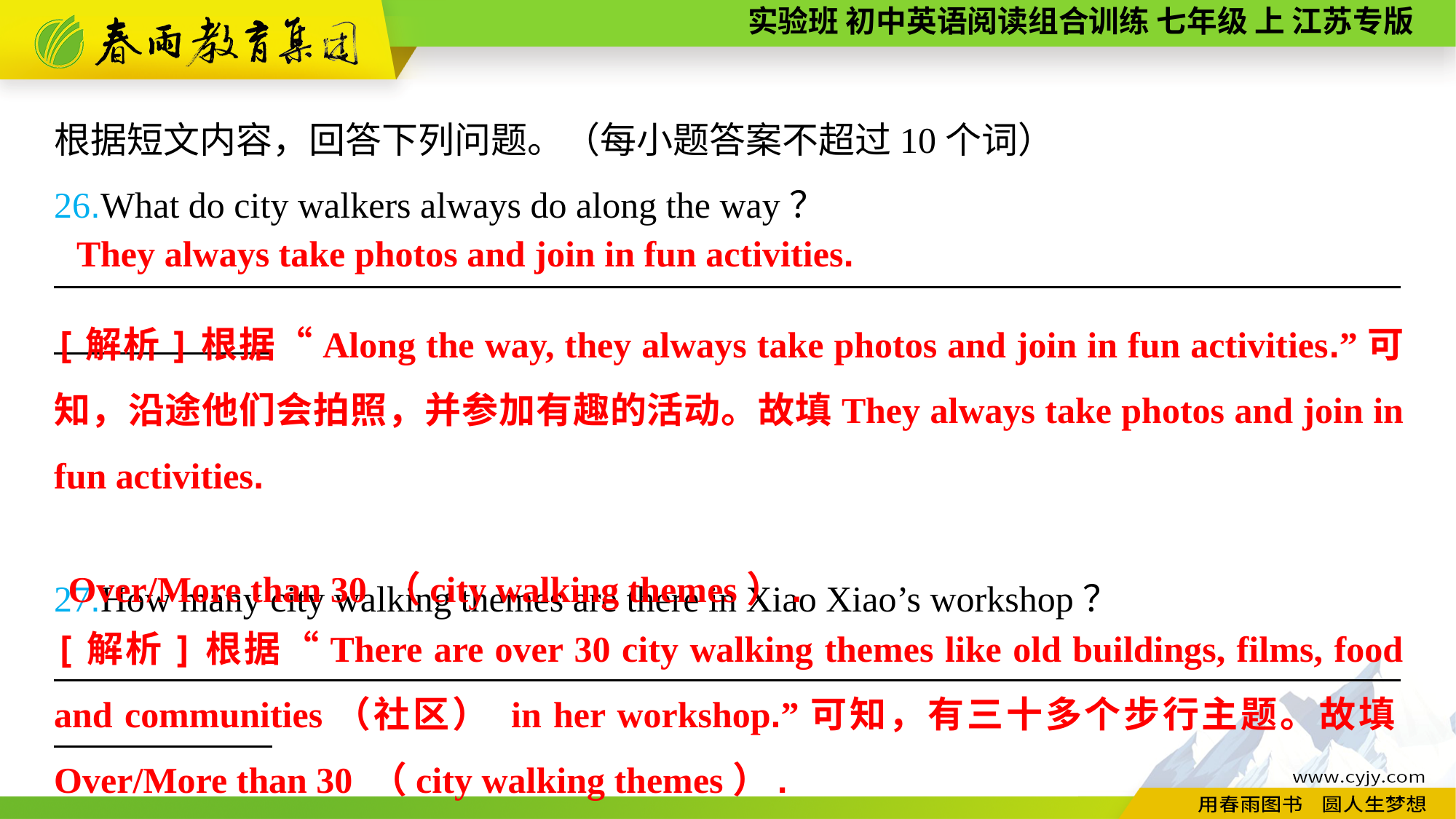

根据短文内容，回答下列问题。（每小题答案不超过10个词）
26.What do city walkers always do along the way？
__________________________________________________________________________

27.How many city walking themes are there in Xiao Xiao’s workshop？
__________________________________________________________________________
They always take photos and join in fun activities.
[解析]根据“Along the way, they always take photos and join in fun activities.”可知，沿途他们会拍照，并参加有趣的活动。故填They always take photos and join in fun activities.
Over/More than 30 （city walking themes）.
[解析]根据“There are over 30 city walking themes like old buildings, films, food and communities（社区） in her workshop.”可知，有三十多个步行主题。故填Over/More than 30 （city walking themes）.